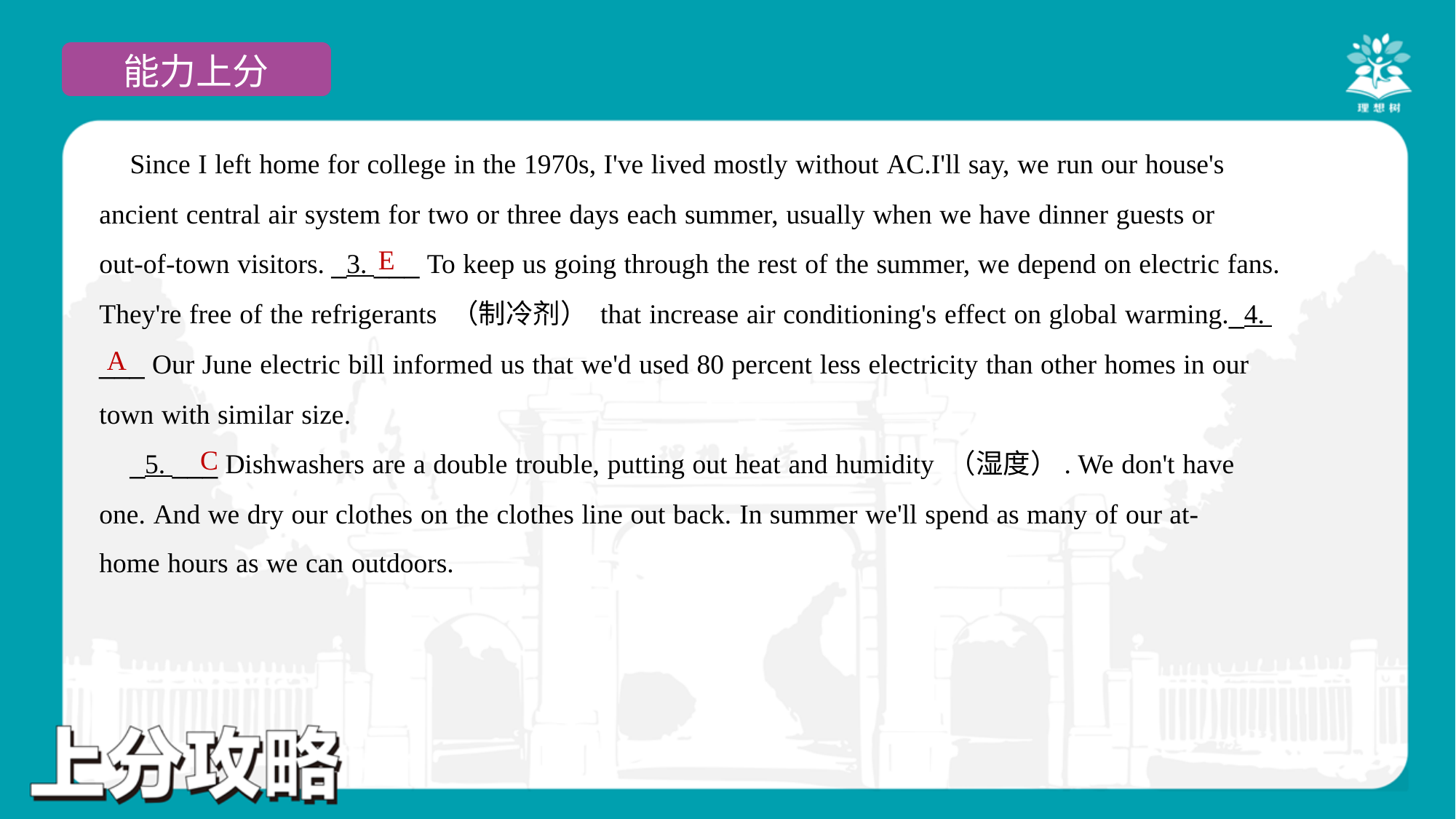

Since I left home for college in the 1970s, I've lived mostly without AC.I'll say, we run our house's
ancient central air system for two or three days each summer, usually when we have dinner guests or
out-of-town visitors. _3. ___ To keep us going through the rest of the summer, we depend on electric fans.
They're free of the refrigerants （制冷剂） that increase air conditioning's effect on global warming._4.
___ Our June electric bill informed us that we'd used 80 percent less electricity than other homes in our
town with similar size.
    _5. ___ Dishwashers are a double trouble, putting out heat and humidity （湿度）. We don't have
one. And we dry our clothes on the clothes line out back. In summer we'll spend as many of our at-
home hours as we can outdoors.#6
E
A
C